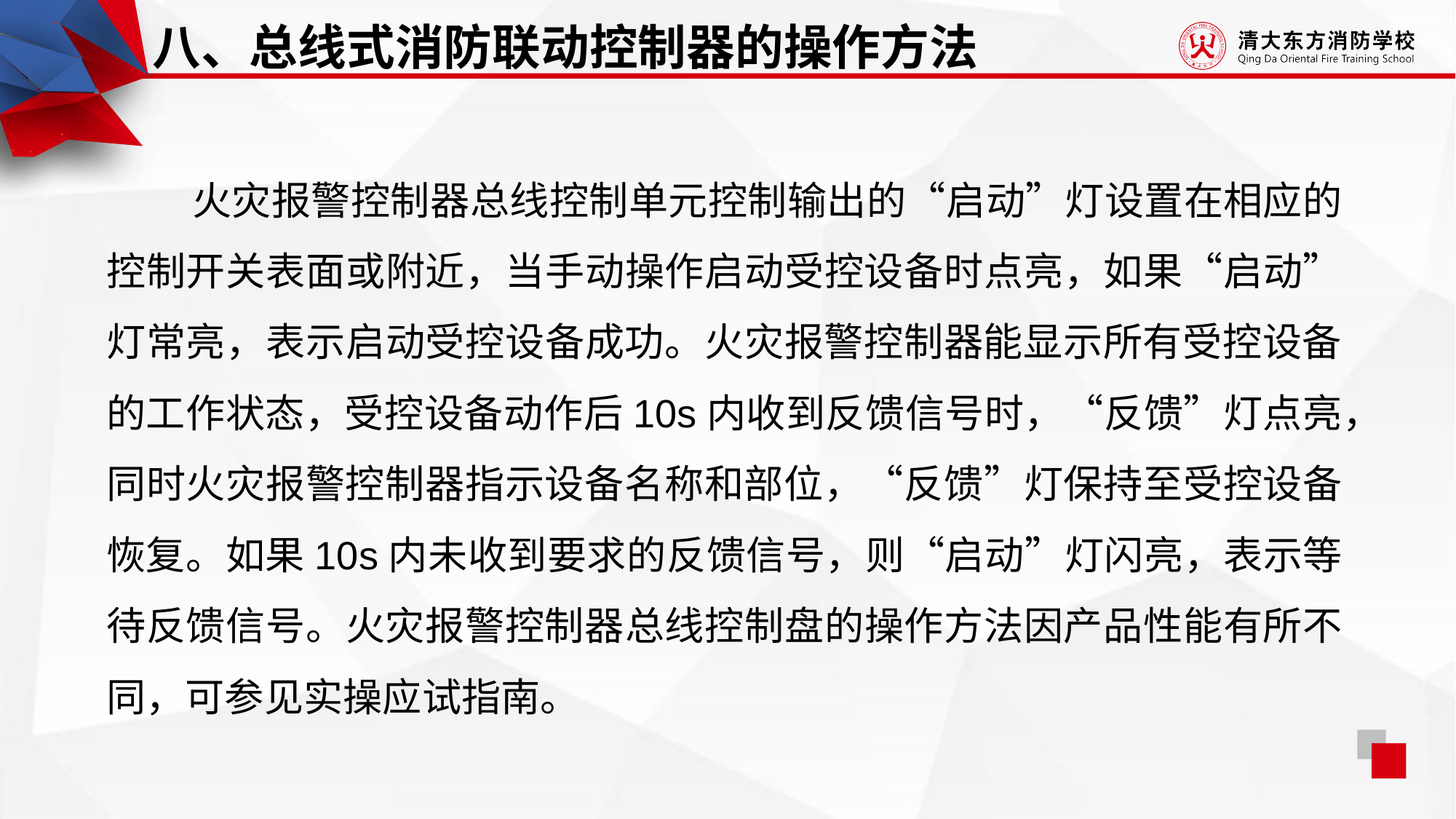

八、总线式消防联动控制器的操作方法

火灾报警控制器总线控制单元控制输出的“启动”灯设置在相应的控制开关表面或附近，当手动操作启动受控设备时点亮，如果“启动”灯常亮，表示启动受控设备成功。火灾报警控制器能显示所有受控设备的工作状态，受控设备动作后10s内收到反馈信号时，“反馈”灯点亮，同时火灾报警控制器指示设备名称和部位，“反馈”灯保持至受控设备恢复。如果10s内未收到要求的反馈信号，则“启动”灯闪亮，表示等待反馈信号。火灾报警控制器总线控制盘的操作方法因产品性能有所不同，可参见实操应试指南。